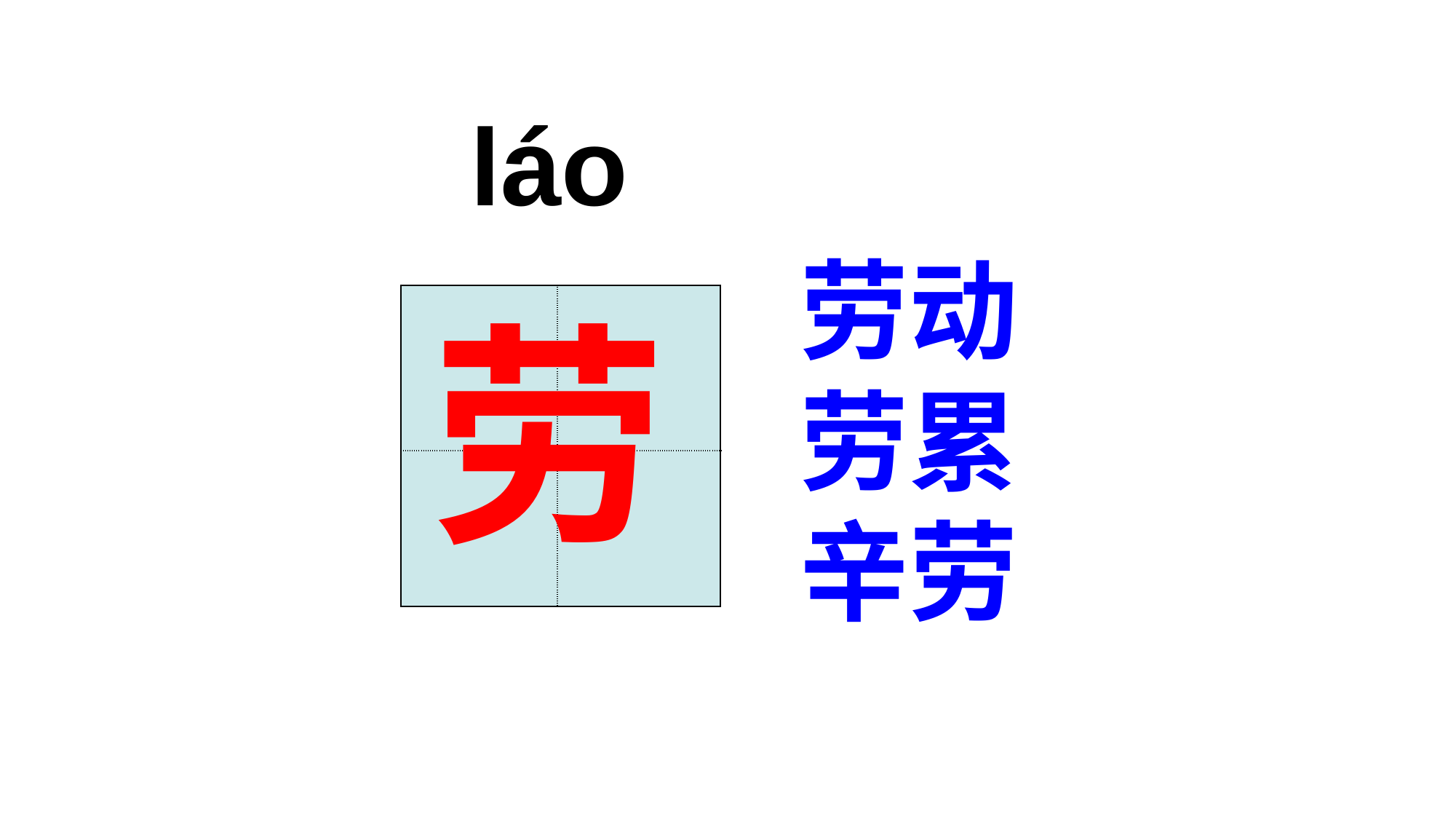

láo
劳动
劳累
辛劳
劳
|  |  |
| --- | --- |
|  |  |